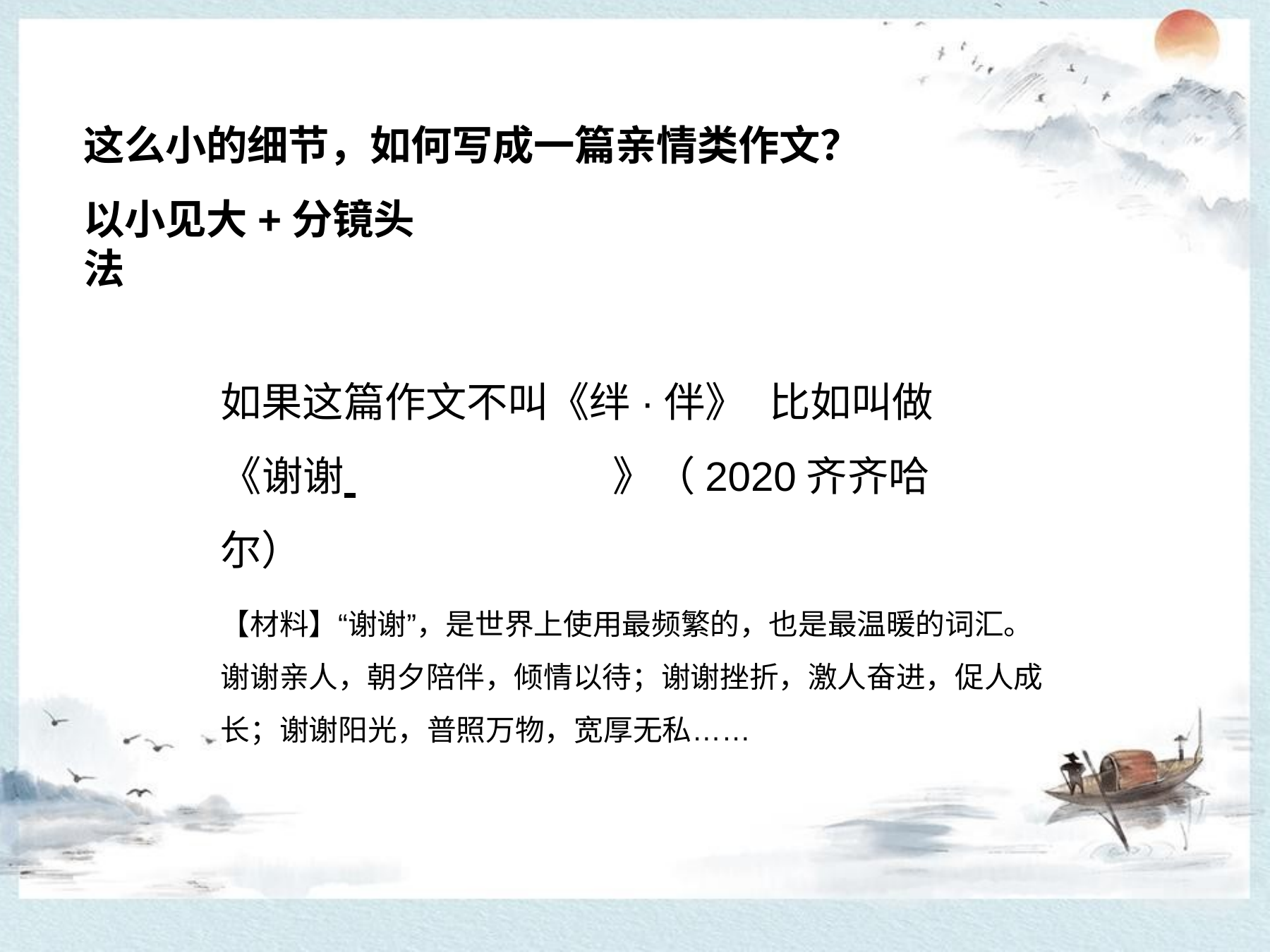

# 这么小的细节，如何写成一篇亲情类作文？
以小见大+分镜头法
如果这篇作文不叫《绊·伴》  比如叫做《谢谢 	》（2020齐齐哈尔）
【材料】“谢谢”，是世界上使用最频繁的，也是最温暖的词汇。  谢谢亲人，朝夕陪伴，倾情以待；谢谢挫折，激人奋进，促人成  长；谢谢阳光，普照万物，宽厚无私……